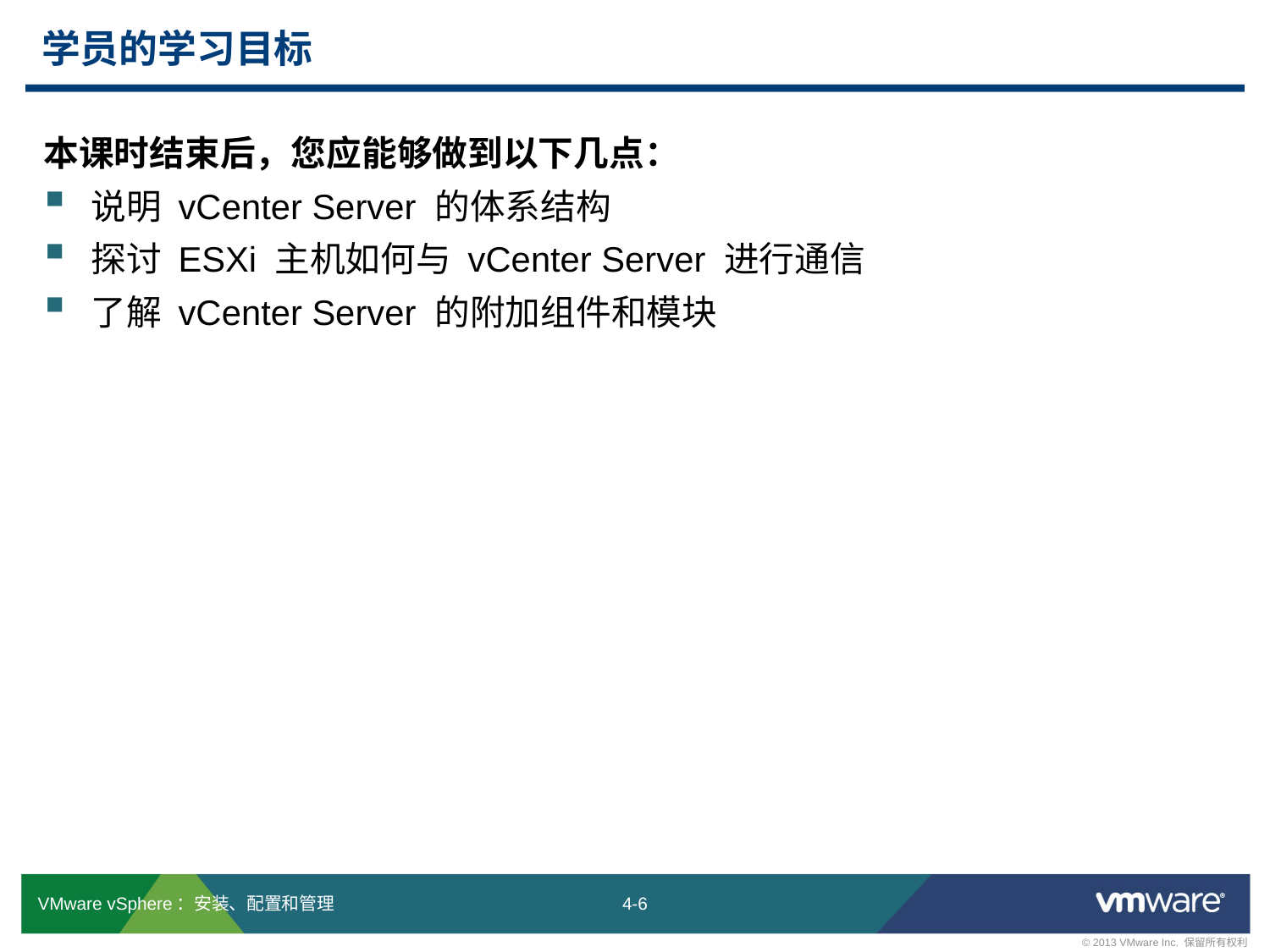

# 学员的学习目标
本课时结束后，您应能够做到以下几点：
说明 vCenter Server 的体系结构
探讨 ESXi 主机如何与 vCenter Server 进行通信
了解 vCenter Server 的附加组件和模块